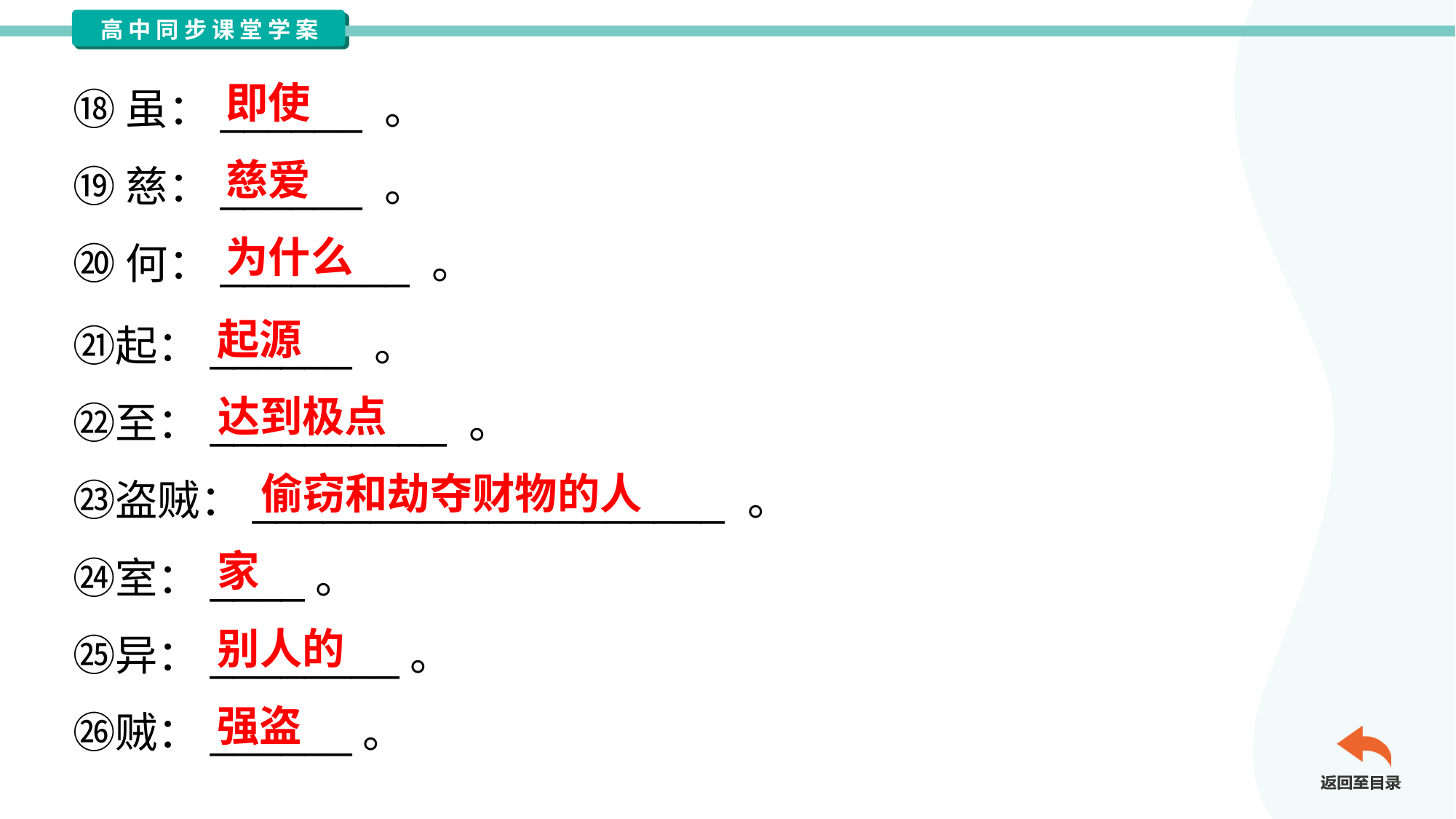

即使
⑱虽：______ 。
⑲慈：______ 。
⑳何：________ 。
慈爱
为什么
起源
㉑起：______ 。
㉒至：__________ 。
㉓盗贼：____________________ 。
㉔室：____。
㉕异：________。
㉖贼：______。

达到极点
偷窃和劫夺财物的人
家
别人的
强盗